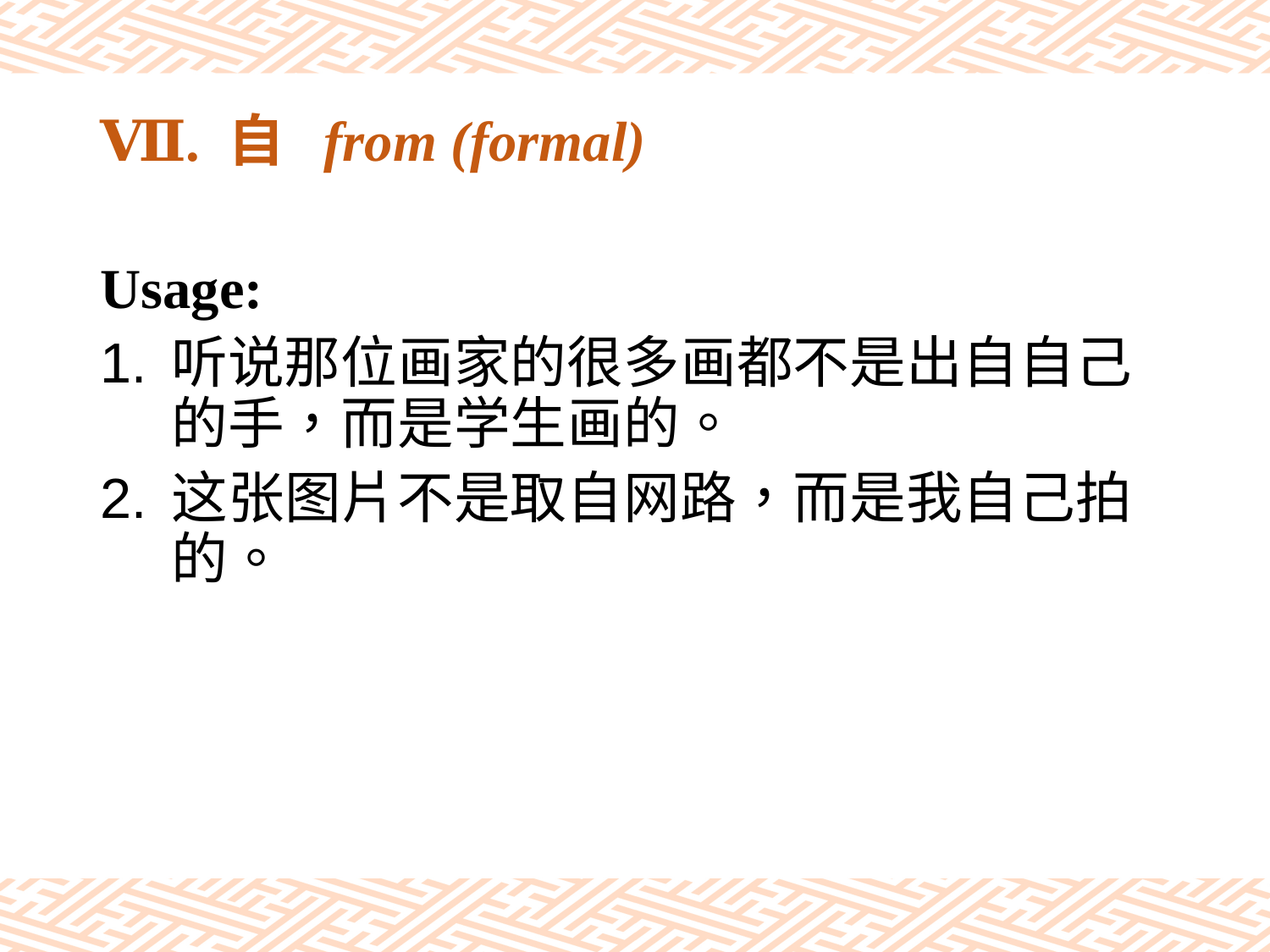

# Ⅶ. 自  from (formal)
Usage:
听说那位画家的很多画都不是出自自己的手，而是学生画的。
这张图片不是取自网路，而是我自己拍的。